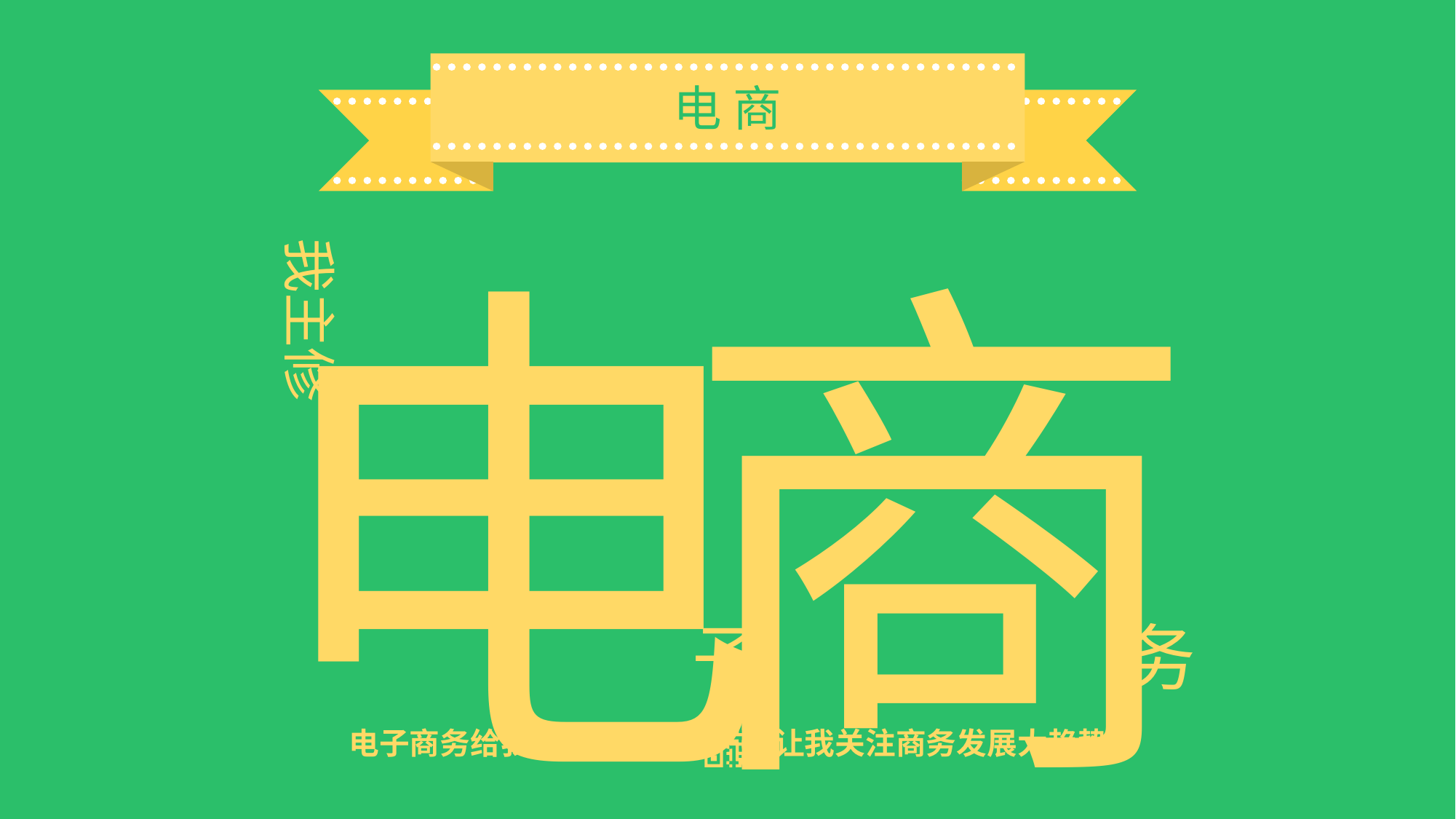

电 商

电
商
我主修
务
子

电子商务给我商业的思维
让我关注商务发展大趋势